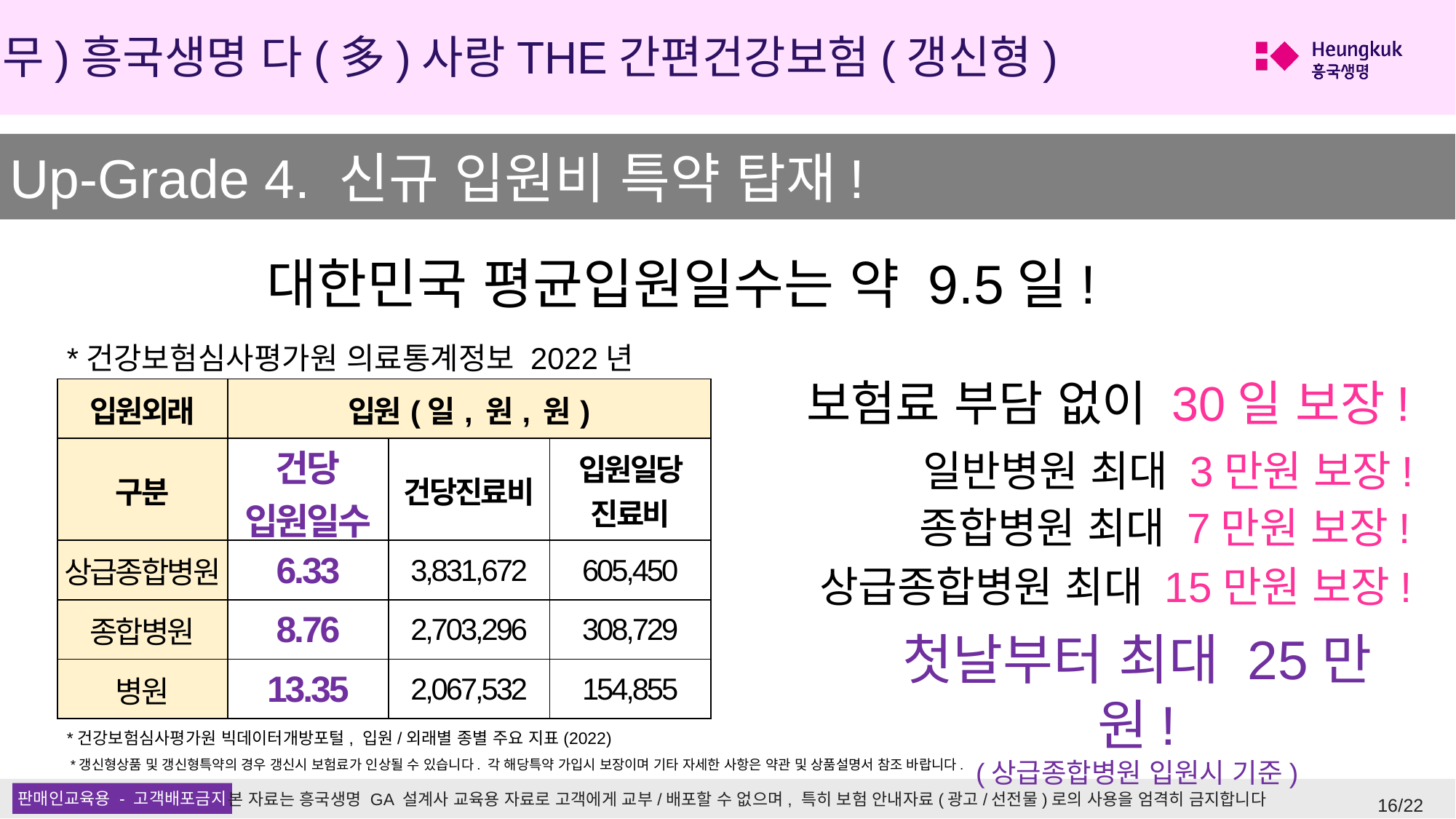

(무)흥국생명 다(多)사랑THE간편건강보험(갱신형)
Up-Grade 4. 신규 입원비 특약 탑재!
대한민국 평균입원일수는 약 9.5일!
*건강보험심사평가원 의료통계정보 2022년
보험료 부담 없이 30일 보장!
| 입원외래 | 입원(일, 원, 원) |  |  |
| --- | --- | --- | --- |
| 구분 | 건당 입원일수 | 건당진료비 | 입원일당 진료비 |
| 상급종합병원 | 6.33 | 3,831,672 | 605,450 |
| 종합병원 | 8.76 | 2,703,296 | 308,729 |
| 병원 | 13.35 | 2,067,532 | 154,855 |
일반병원 최대 3만원 보장!
종합병원 최대 7만원 보장!
상급종합병원 최대 15만원 보장!
첫날부터 최대 25만원!
(상급종합병원 입원시 기준)
*건강보험심사평가원 빅데이터개방포털, 입원/외래별 종별 주요 지표(2022)
*갱신형상품 및 갱신형특약의 경우 갱신시 보험료가 인상될 수 있습니다. 각 해당특약 가입시 보장이며 기타 자세한 사항은 약관 및 상품설명서 참조 바랍니다.
16/22